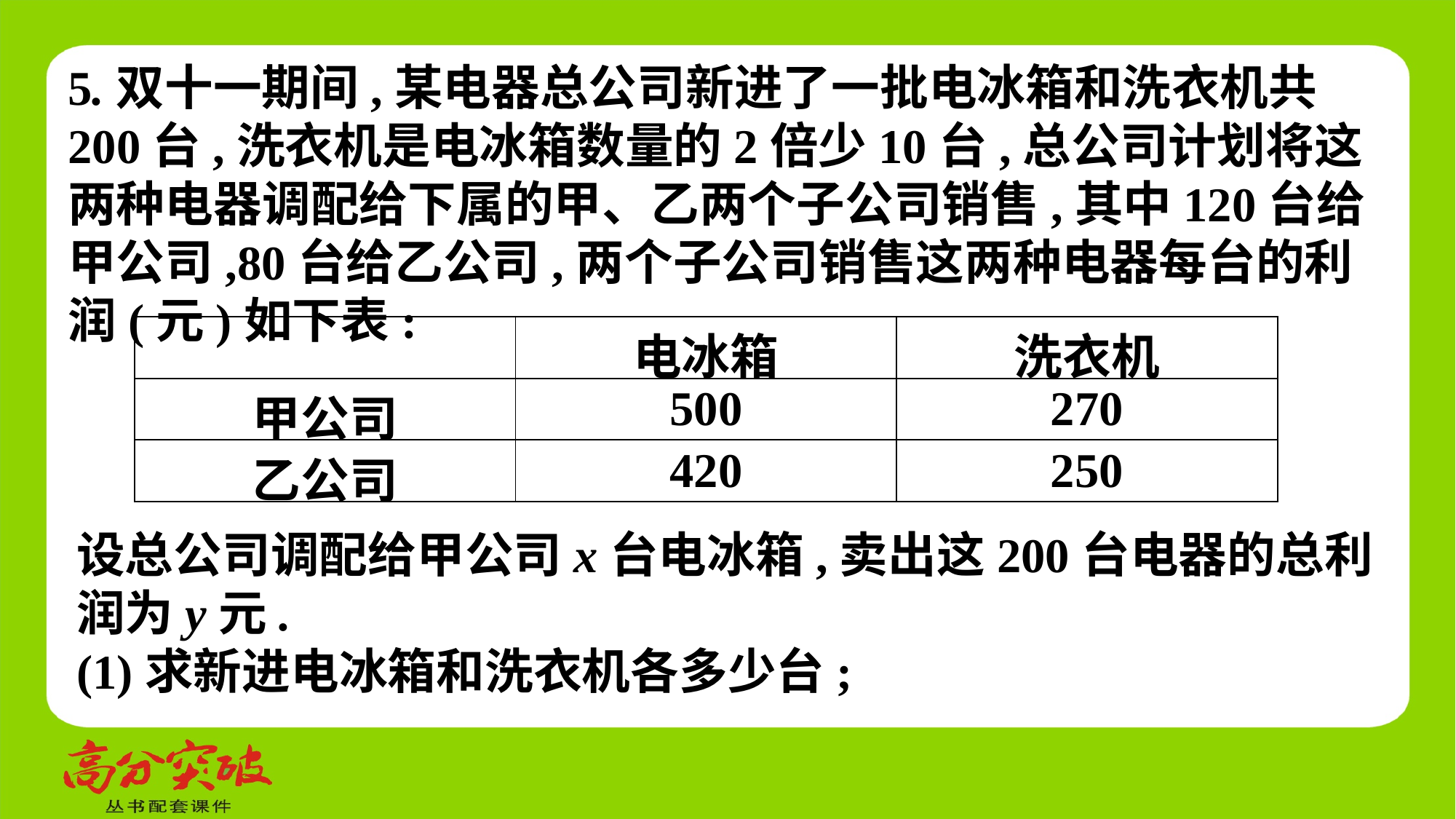

5.双十一期间,某电器总公司新进了一批电冰箱和洗衣机共200台,洗衣机是电冰箱数量的2倍少10台,总公司计划将这两种电器调配给下属的甲、乙两个子公司销售,其中120台给甲公司,80台给乙公司,两个子公司销售这两种电器每台的利润(元)如下表:
|  | 电冰箱 | 洗衣机 |
| --- | --- | --- |
| 甲公司 | 500 | 270 |
| 乙公司 | 420 | 250 |
设总公司调配给甲公司x台电冰箱,卖出这200台电器的总利润为y元.
(1)求新进电冰箱和洗衣机各多少台;